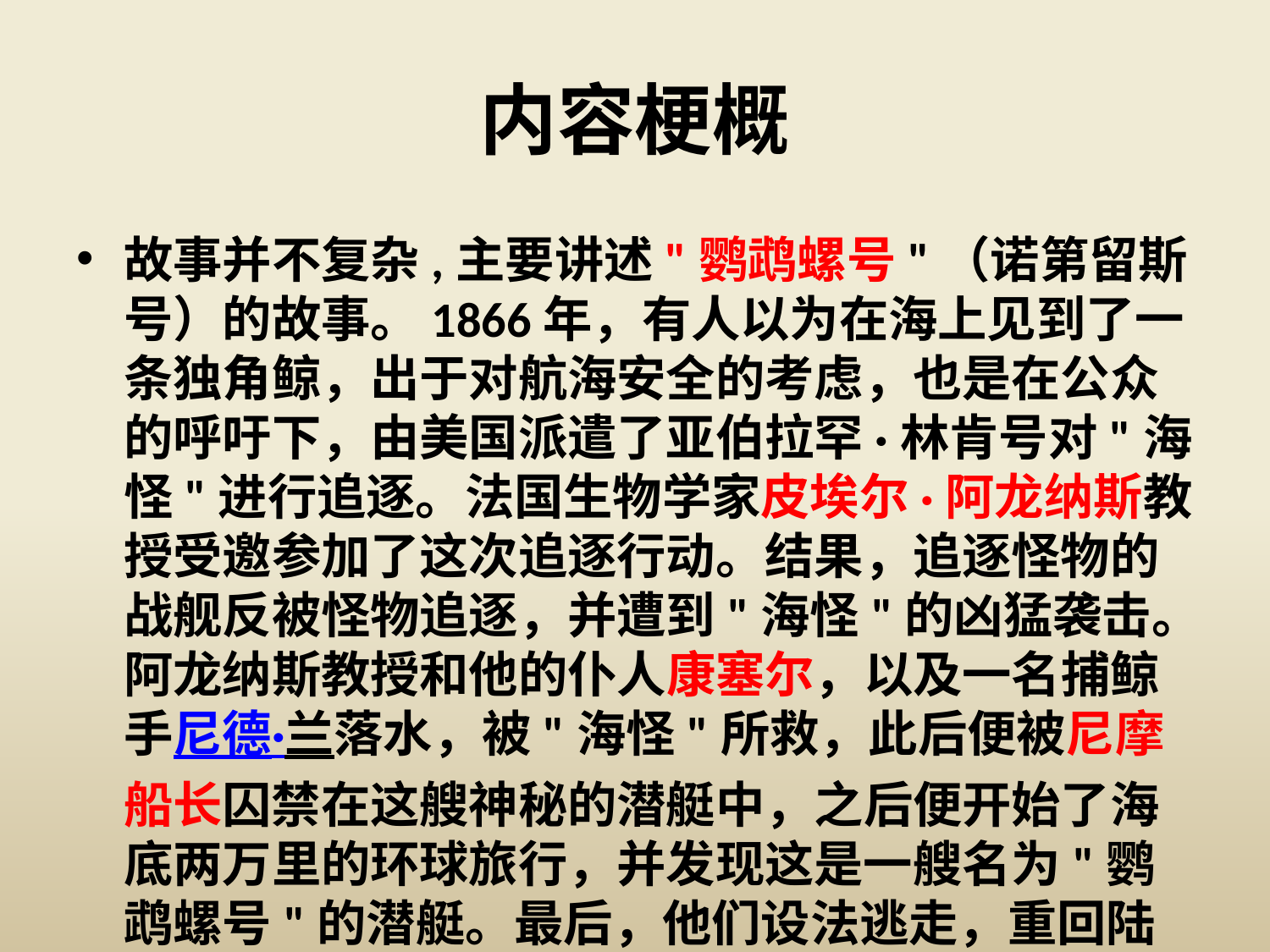

# 内容梗概
故事并不复杂,主要讲述"鹦鹉螺号"（诺第留斯号）的故事。1866年，有人以为在海上见到了一条独角鲸，出于对航海安全的考虑，也是在公众的呼吁下，由美国派遣了亚伯拉罕·林肯号对"海怪"进行追逐。法国生物学家皮埃尔·阿龙纳斯教授受邀参加了这次追逐行动。结果，追逐怪物的战舰反被怪物追逐，并遭到"海怪"的凶猛袭击。阿龙纳斯教授和他的仆人康塞尔，以及一名捕鲸手尼德·兰落水，被"海怪"所救，此后便被尼摩船长囚禁在这艘神秘的潜艇中，之后便开始了海底两万里的环球旅行，并发现这是一艘名为"鹦鹉螺号"的潜艇。最后，他们设法逃走，重回陆地。